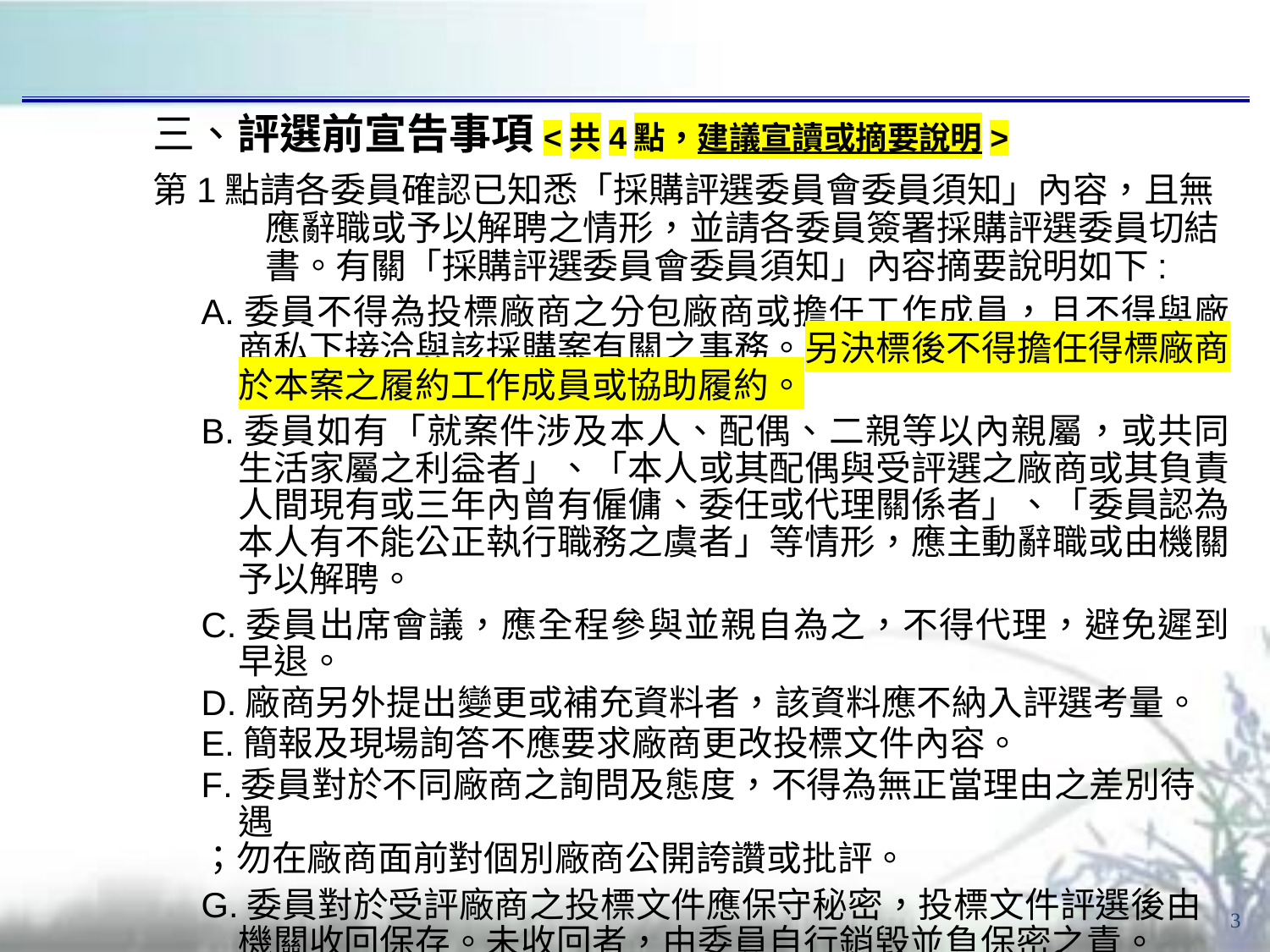

# 三、評選前宣告事項<共4點，建議宣讀或摘要說明>
第1點請各委員確認已知悉「採購評選委員會委員須知」內容，且無應辭職或予以解聘之情形，並請各委員簽署採購評選委員切結書。有關「採購評選委員會委員須知」內容摘要說明如下:
A.委員不得為投標廠商之分包廠商或擔任工作成員，且不得與廠商私下接洽與該採購案有關之事務。另決標後不得擔任得標廠商於本案之履約工作成員或協助履約。
B.委員如有「就案件涉及本人、配偶、二親等以內親屬，或共同生活家屬之利益者」、「本人或其配偶與受評選之廠商或其負責人間現有或三年內曾有僱傭、委任或代理關係者」、「委員認為本人有不能公正執行職務之虞者」等情形，應主動辭職或由機關予以解聘。
C.委員出席會議，應全程參與並親自為之，不得代理，避免遲到早退。
D.廠商另外提出變更或補充資料者，該資料應不納入評選考量。
E.簡報及現場詢答不應要求廠商更改投標文件內容。
F.委員對於不同廠商之詢問及態度，不得為無正當理由之差別待遇
；勿在廠商面前對個別廠商公開誇讚或批評。
G.委員對於受評廠商之投標文件應保守秘密，投標文件評選後由機關收回保存。未收回者，由委員自行銷毀並負保密之責。
3